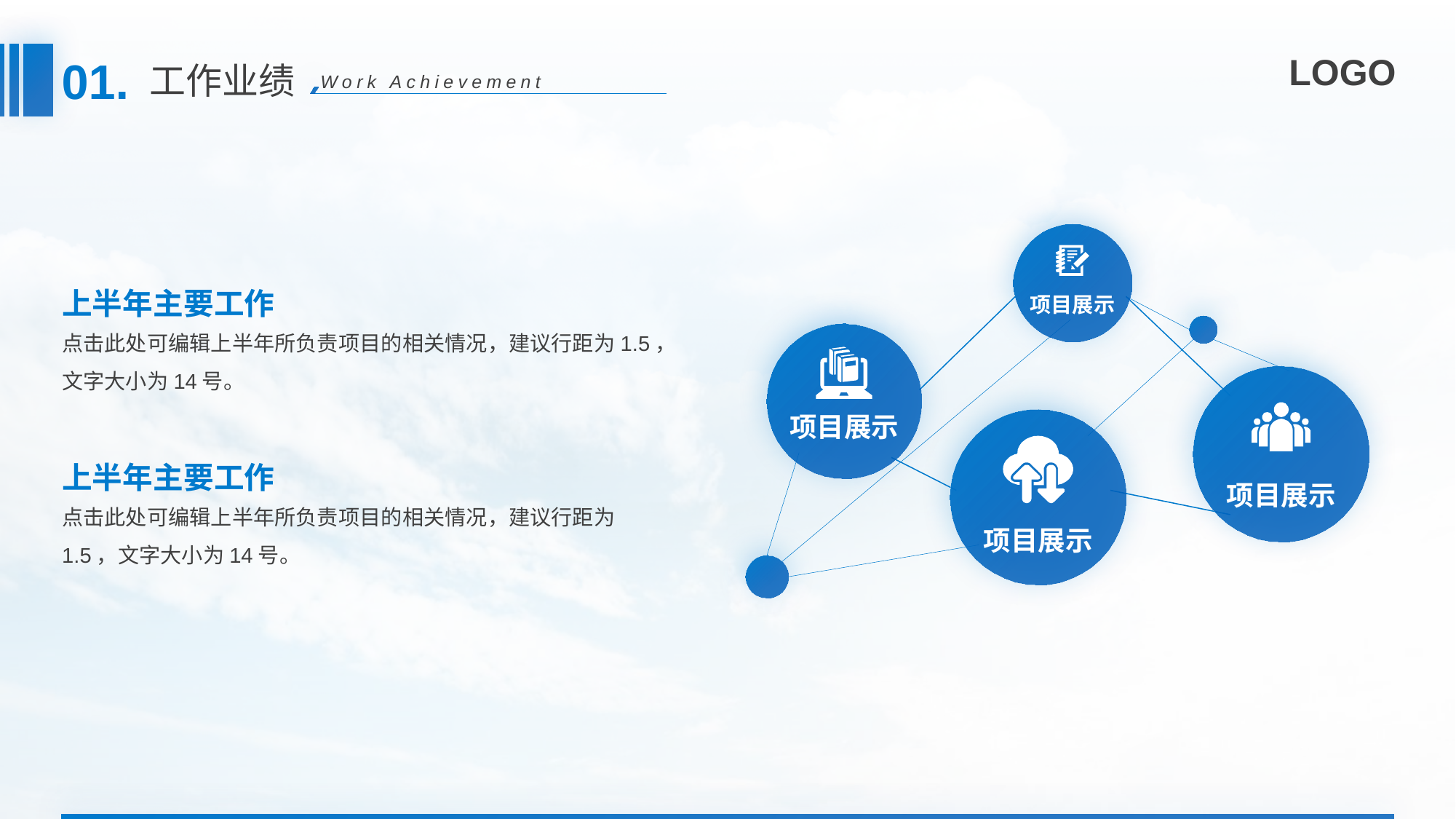

01.
工作业绩
Work Achievement

项目展示

项目展示

项目展示

项目展示

上半年主要工作
点击此处可编辑上半年所负责项目的相关情况，建议行距为1.5，文字大小为14号。
上半年主要工作
点击此处可编辑上半年所负责项目的相关情况，建议行距为1.5，文字大小为14号。